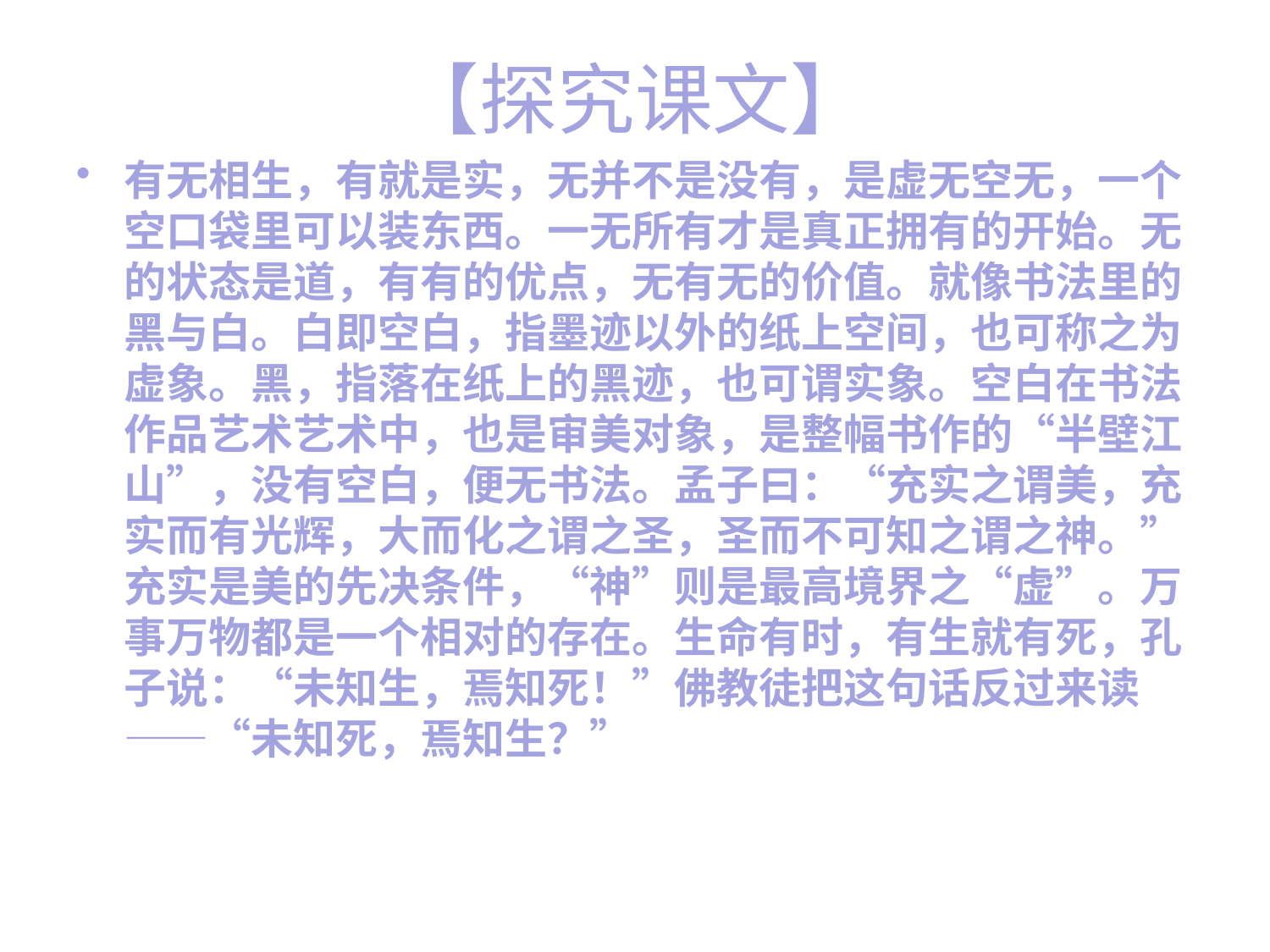

# 【探究课文】
有无相生，有就是实，无并不是没有，是虚无空无，一个空口袋里可以装东西。一无所有才是真正拥有的开始。无的状态是道，有有的优点，无有无的价值。就像书法里的黑与白。白即空白，指墨迹以外的纸上空间，也可称之为虚象。黑，指落在纸上的黑迹，也可谓实象。空白在书法作品艺术艺术中，也是审美对象，是整幅书作的“半壁江山”，没有空白，便无书法。孟子曰：“充实之谓美，充实而有光辉，大而化之谓之圣，圣而不可知之谓之神。”充实是美的先决条件，“神”则是最高境界之“虚”。万事万物都是一个相对的存在。生命有时，有生就有死，孔子说：“未知生，焉知死！”佛教徒把这句话反过来读——“未知死，焉知生？”